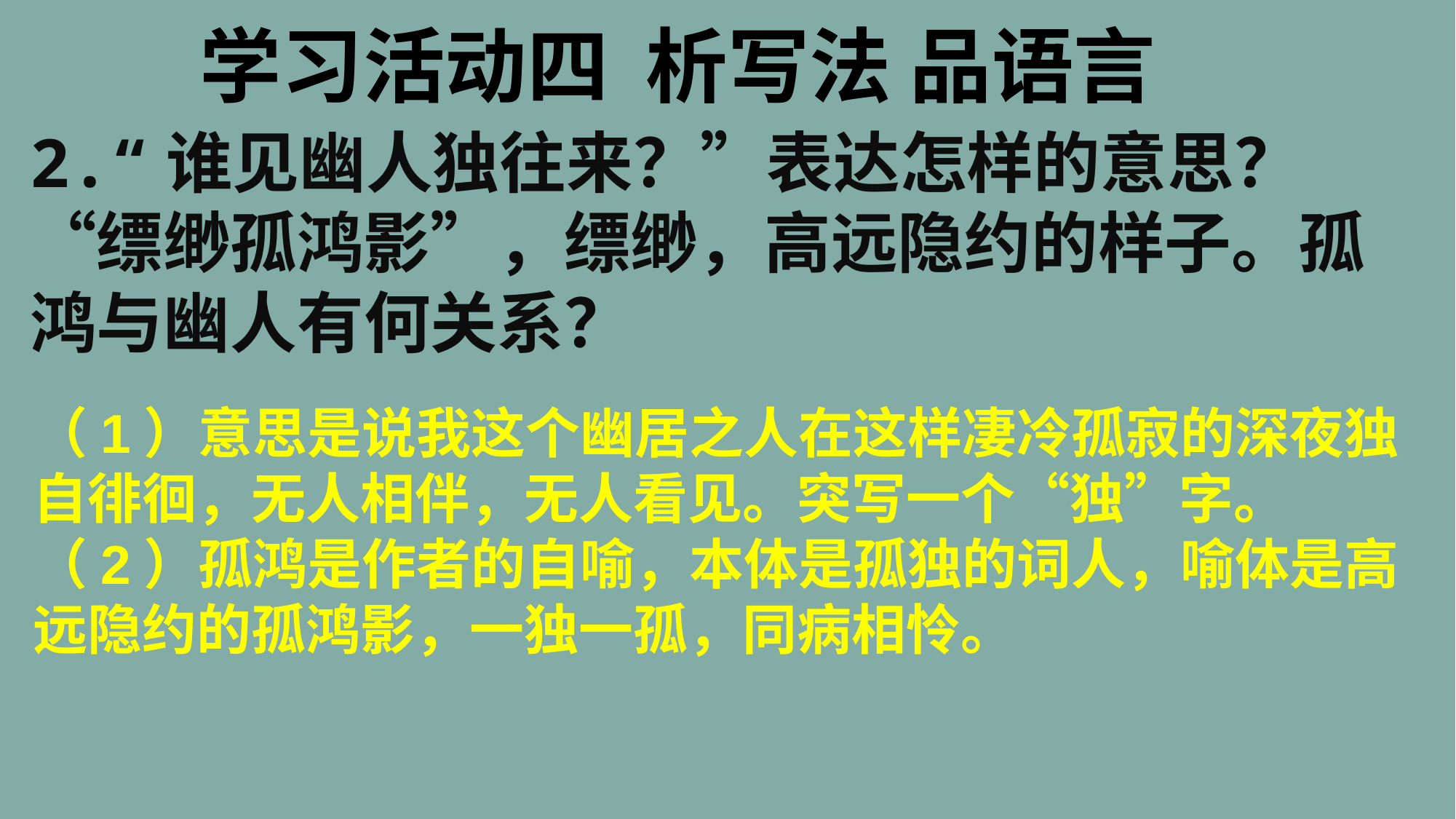

学习活动四  析写法 品语言

2.“谁见幽人独往来？”表达怎样的意思？“缥缈孤鸿影”，缥缈，高远隐约的样子。孤鸿与幽人有何关系？
（1）意思是说我这个幽居之人在这样凄冷孤寂的深夜独自徘徊，无人相伴，无人看见。突写一个“独”字。
（2）孤鸿是作者的自喻，本体是孤独的词人，喻体是高远隐约的孤鸿影，一独一孤，同病相怜。